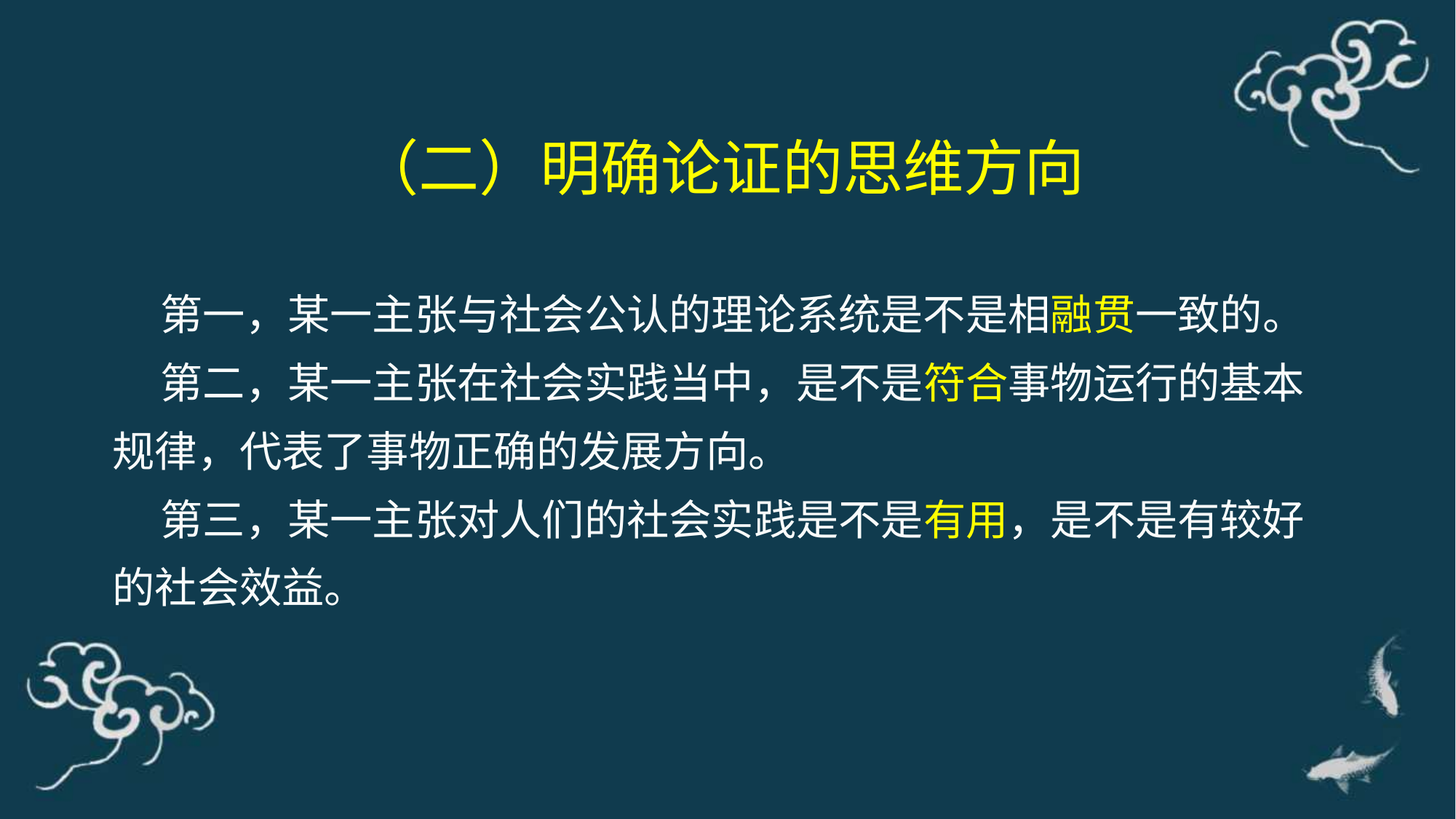

（二）明确论证的思维方向

    第一，某一主张与社会公认的理论系统是不是相融贯一致的。
    第二，某一主张在社会实践当中，是不是符合事物运行的基本规律，代表了事物正确的发展方向。
    第三，某一主张对人们的社会实践是不是有用，是不是有较好的社会效益。